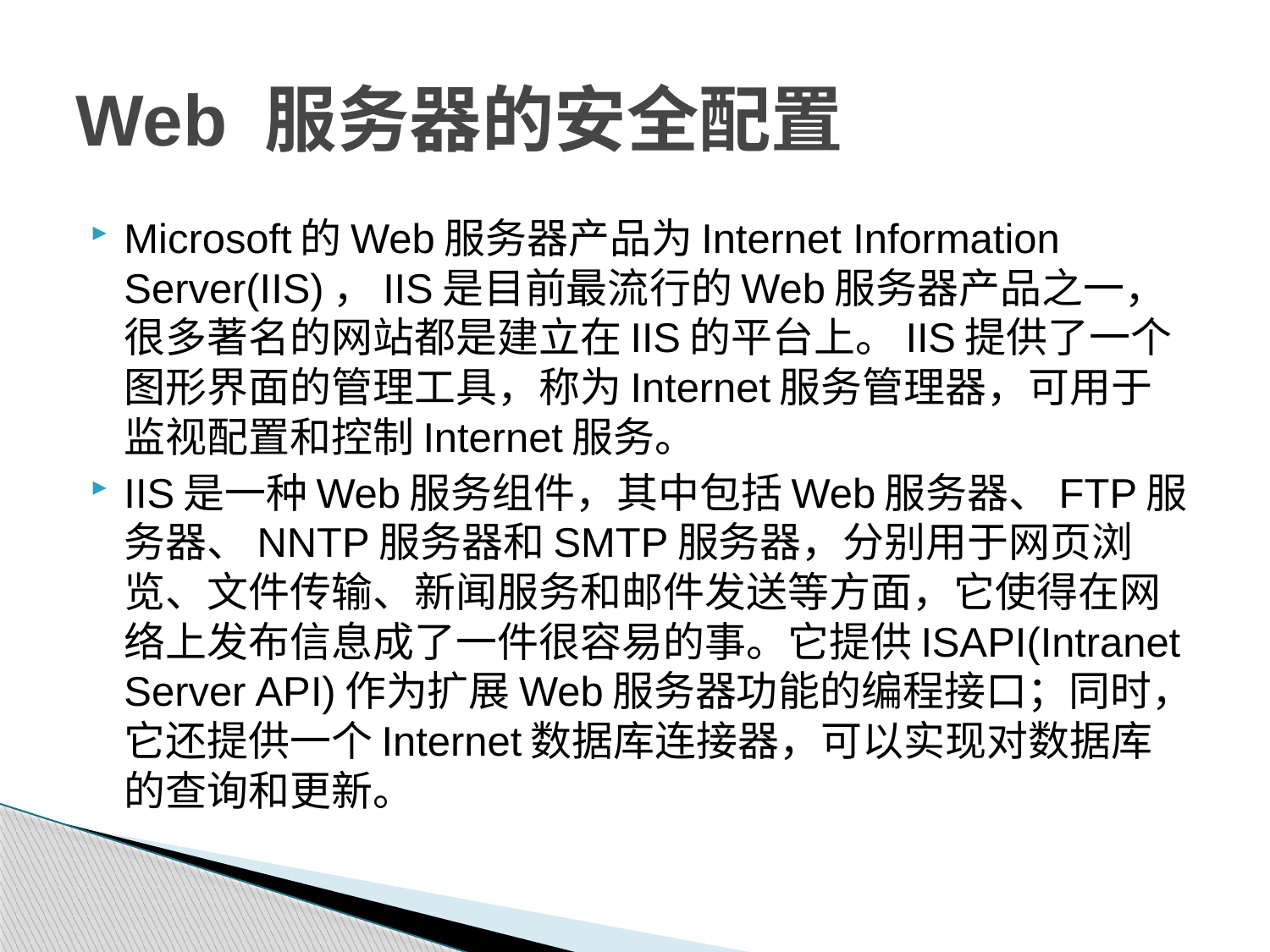

# Web 服务器的安全配置
Microsoft的Web服务器产品为Internet Information Server(IIS)，IIS是目前最流行的Web服务器产品之一，很多著名的网站都是建立在IIS的平台上。IIS提供了一个图形界面的管理工具，称为Internet服务管理器，可用于监视配置和控制Internet服务。
IIS是一种Web服务组件，其中包括Web服务器、FTP服务器、NNTP服务器和SMTP服务器，分别用于网页浏览、文件传输、新闻服务和邮件发送等方面，它使得在网络上发布信息成了一件很容易的事。它提供ISAPI(Intranet Server API)作为扩展Web服务器功能的编程接口；同时，它还提供一个Internet数据库连接器，可以实现对数据库的查询和更新。